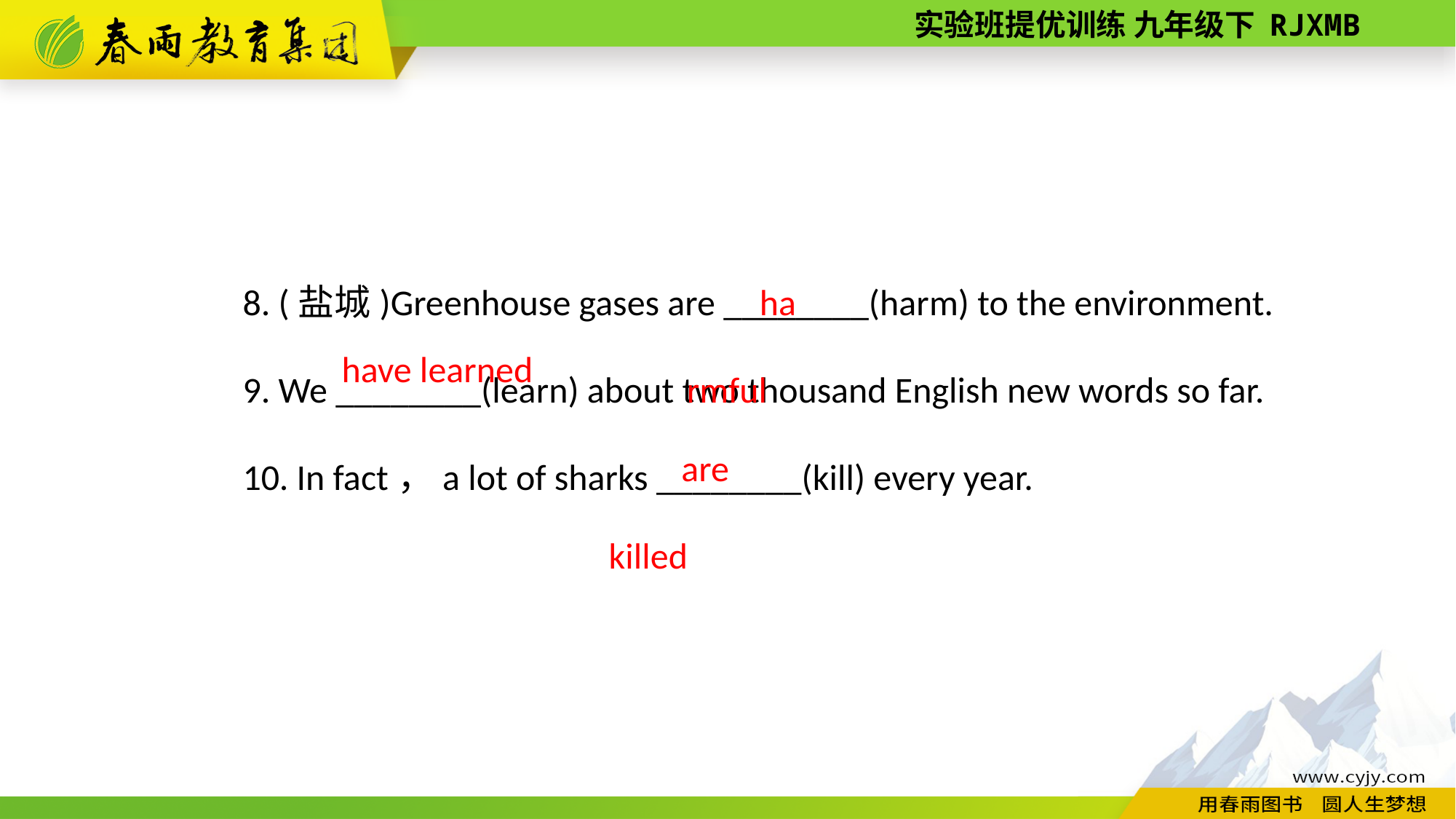

8. (盐城)Greenhouse gases are ________(harm) to the environment.
9. We ________(learn) about two thousand English new words so far.
10. In fact，a lot of sharks ________(kill) every year.
harmful
have learned
are killed